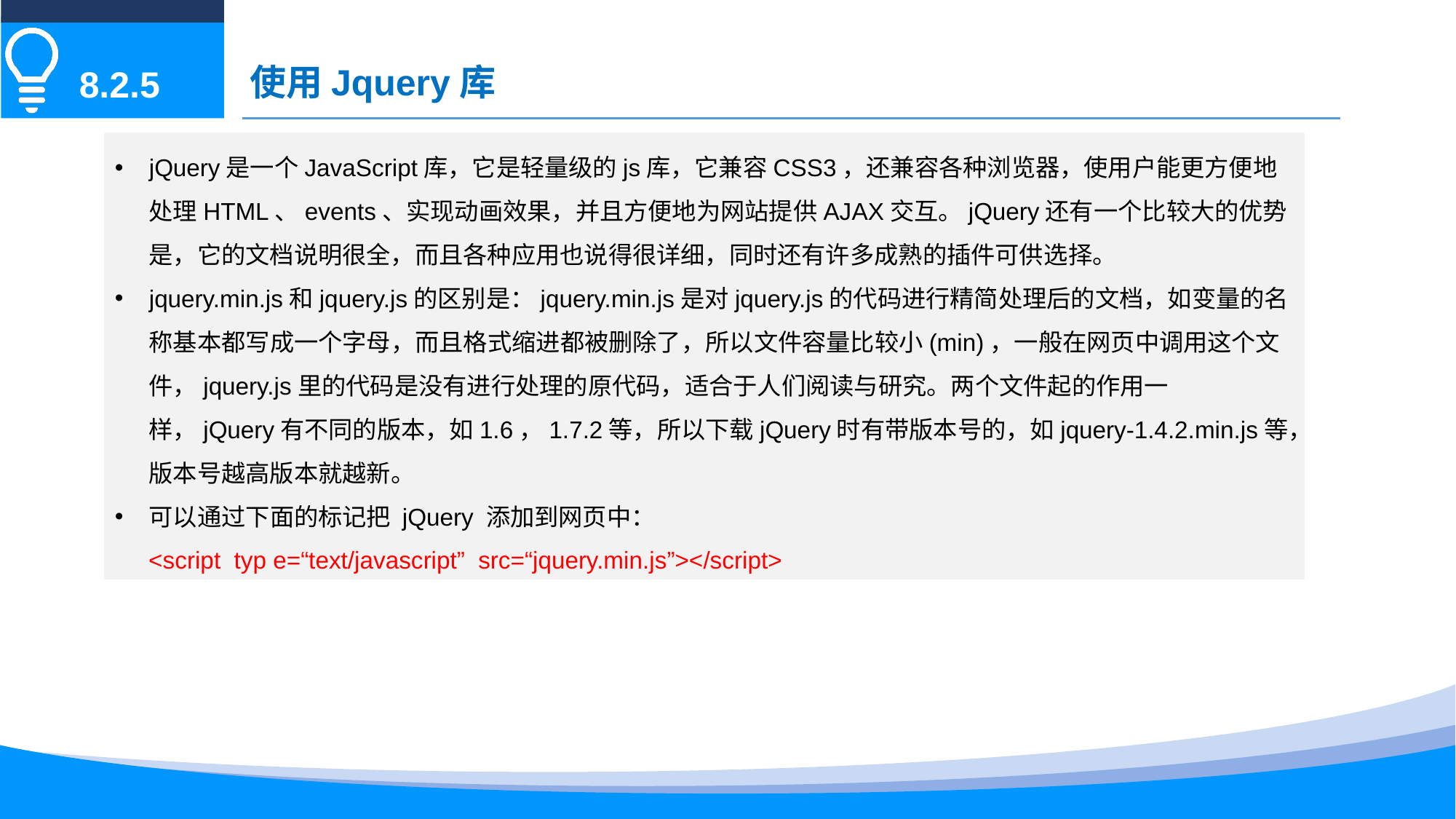

使用Jquery库
8.2.5
jQuery是一个JavaScript库，它是轻量级的js库，它兼容CSS3，还兼容各种浏览器，使用户能更方便地处理HTML、events、实现动画效果，并且方便地为网站提供AJAX交互。jQuery还有一个比较大的优势是，它的文档说明很全，而且各种应用也说得很详细，同时还有许多成熟的插件可供选择。
jquery.min.js和jquery.js的区别是：jquery.min.js是对jquery.js的代码进行精简处理后的文档，如变量的名称基本都写成一个字母，而且格式缩进都被删除了，所以文件容量比较小(min)，一般在网页中调用这个文件，jquery.js里的代码是没有进行处理的原代码，适合于人们阅读与研究。两个文件起的作用一样，jQuery有不同的版本，如1.6，1.7.2等，所以下载jQuery时有带版本号的，如jquery-1.4.2.min.js等，版本号越高版本就越新。
可以通过下面的标记把 jQuery 添加到网页中：
     <script  typ e=“text/javascript”  src=“jquery.min.js”></script>